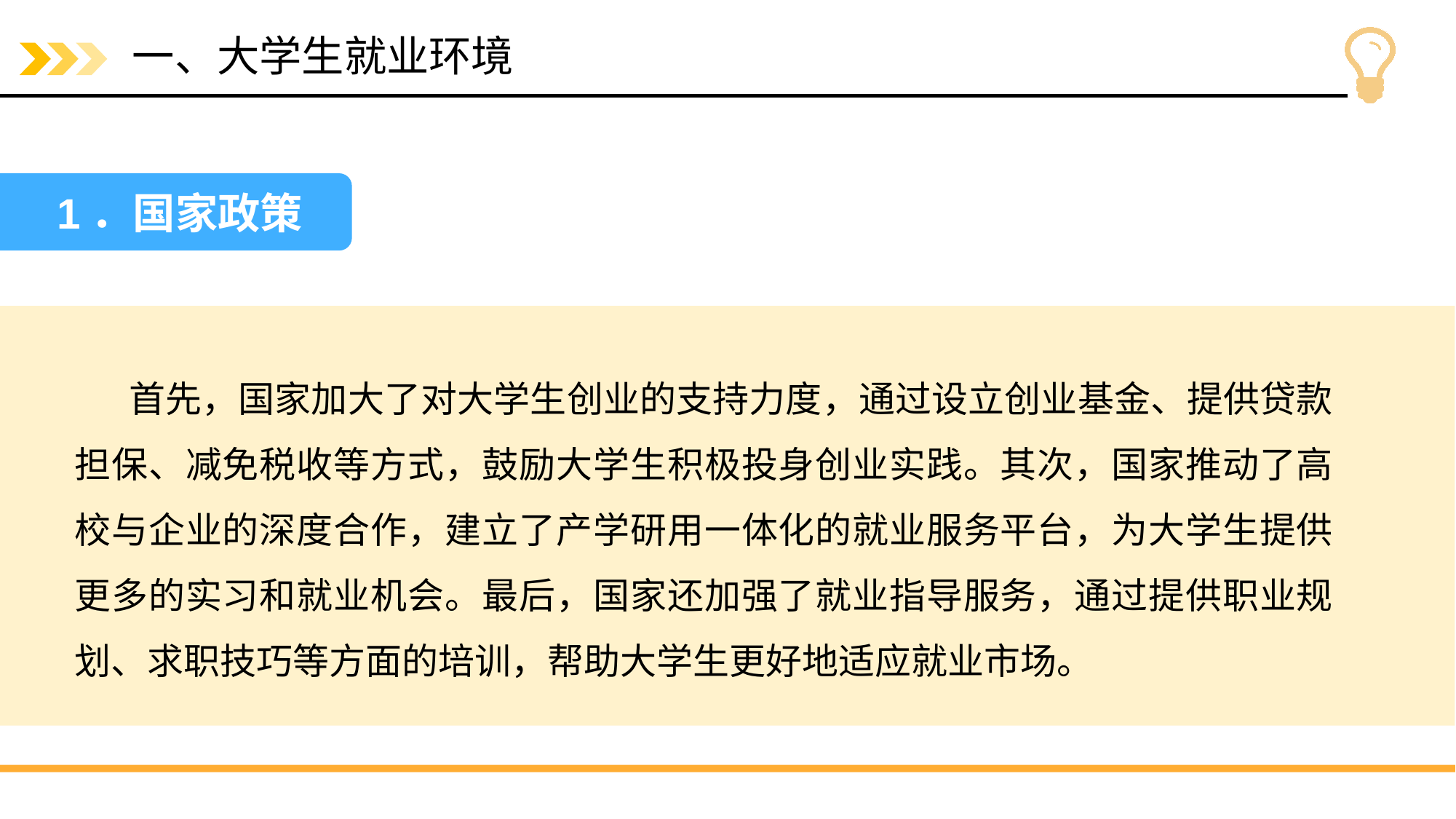

3
# 一、大学生就业环境
        1．国家政策

首先，国家加大了对大学生创业的支持力度，通过设立创业基金、提供贷款担保、减免税收等方式，鼓励大学生积极投身创业实践。其次，国家推动了高校与企业的深度合作，建立了产学研用一体化的就业服务平台，为大学生提供更多的实习和就业机会。最后，国家还加强了就业指导服务，通过提供职业规划、求职技巧等方面的培训，帮助大学生更好地适应就业市场。